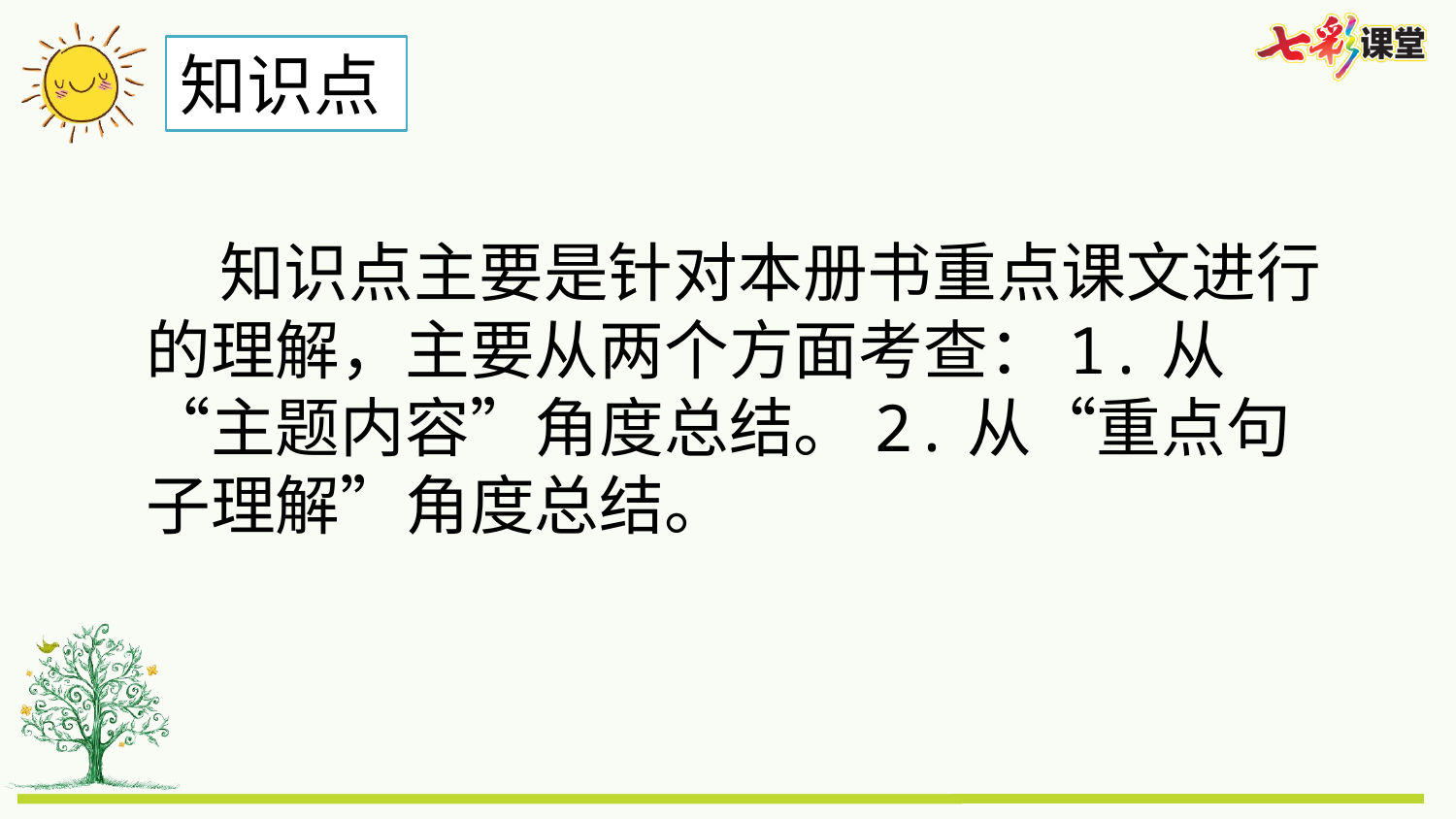

知识点
    知识点主要是针对本册书重点课文进行的理解，主要从两个方面考查：1.从“主题内容”角度总结。2.从“重点句子理解”角度总结。